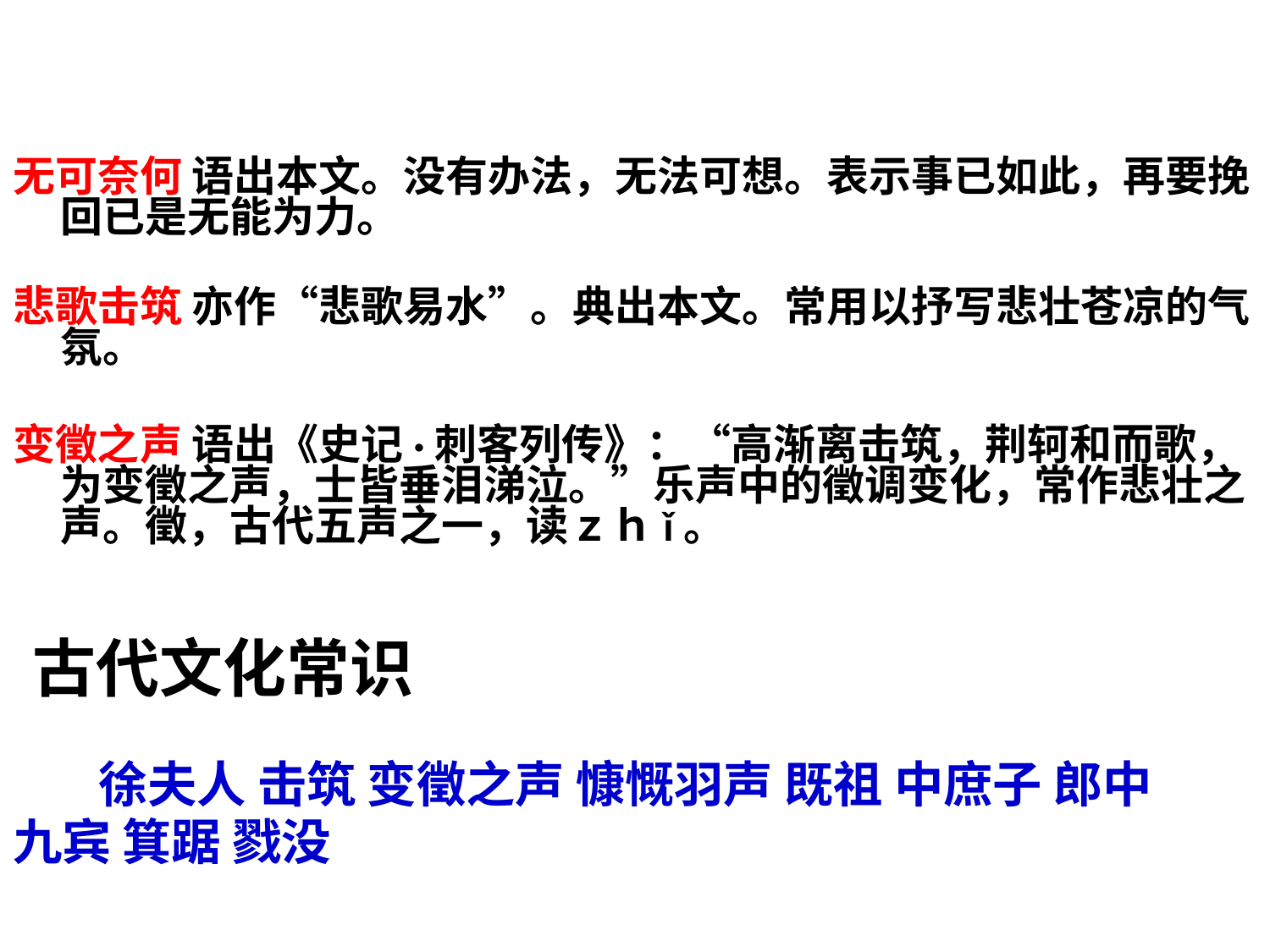

无可奈何 语出本文。没有办法，无法可想。表示事已如此，再要挽回已是无能为力。
悲歌击筑 亦作“悲歌易水”。典出本文。常用以抒写悲壮苍凉的气氛。

变徵之声 语出《史记·刺客列传》：“高渐离击筑，荆轲和而歌，为变徵之声，士皆垂泪涕泣。”乐声中的徵调变化，常作悲壮之声。徵，古代五声之一，读ｚｈǐ。
 古代文化常识
    徐夫人 击筑 变徵之声 慷慨羽声 既祖 中庶子 郎中
九宾 箕踞 戮没